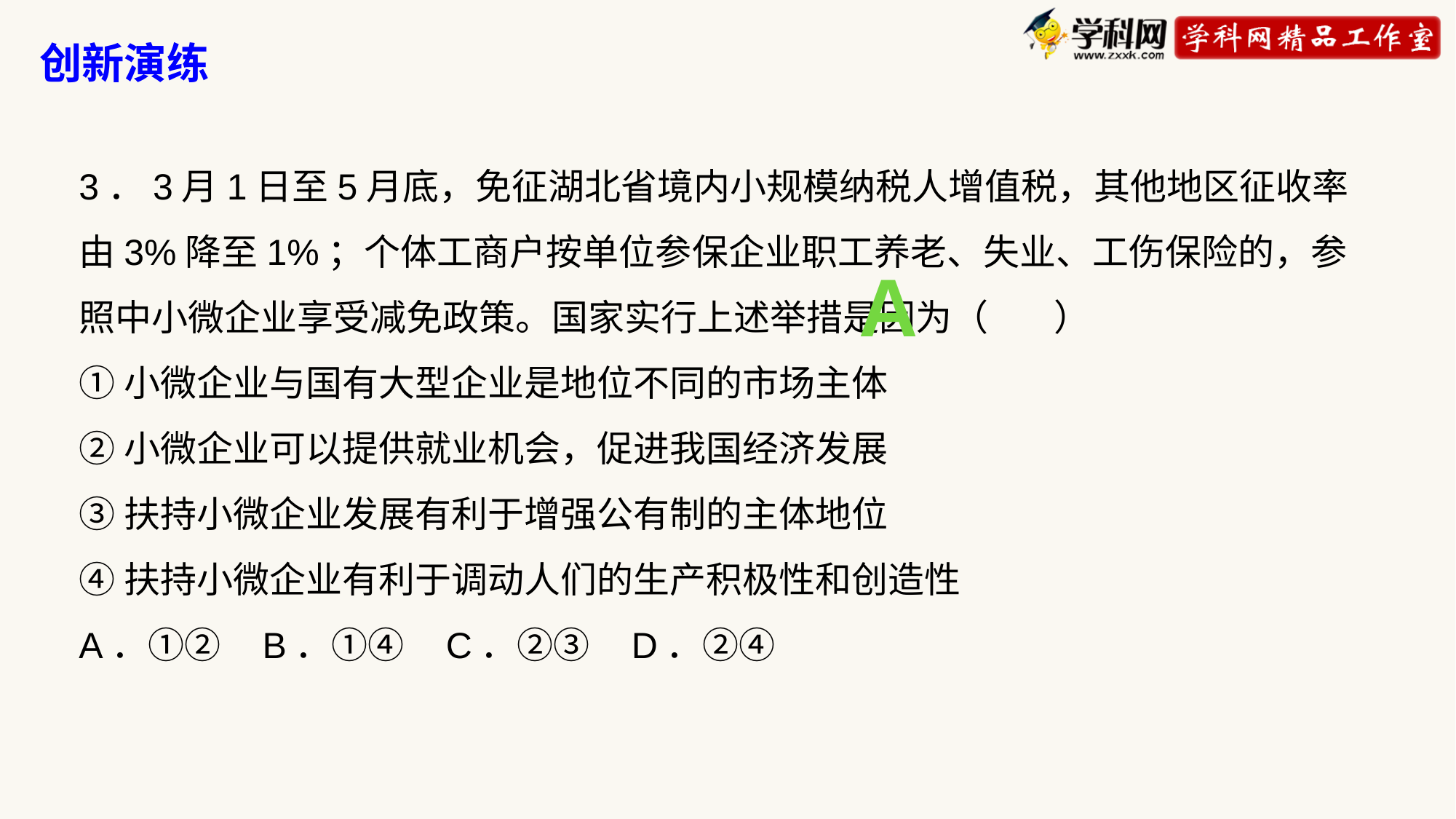

创新演练
3．3月1日至5月底，免征湖北省境内小规模纳税人增值税，其他地区征收率由3%降至1%；个体工商户按单位参保企业职工养老、失业、工伤保险的，参照中小微企业享受减免政策。国家实行上述举措是因为（        ）
①小微企业与国有大型企业是地位不同的市场主体
②小微企业可以提供就业机会，促进我国经济发展
③扶持小微企业发展有利于增强公有制的主体地位
④扶持小微企业有利于调动人们的生产积极性和创造性
A．①②    B．①④    C．②③    D．②④
A